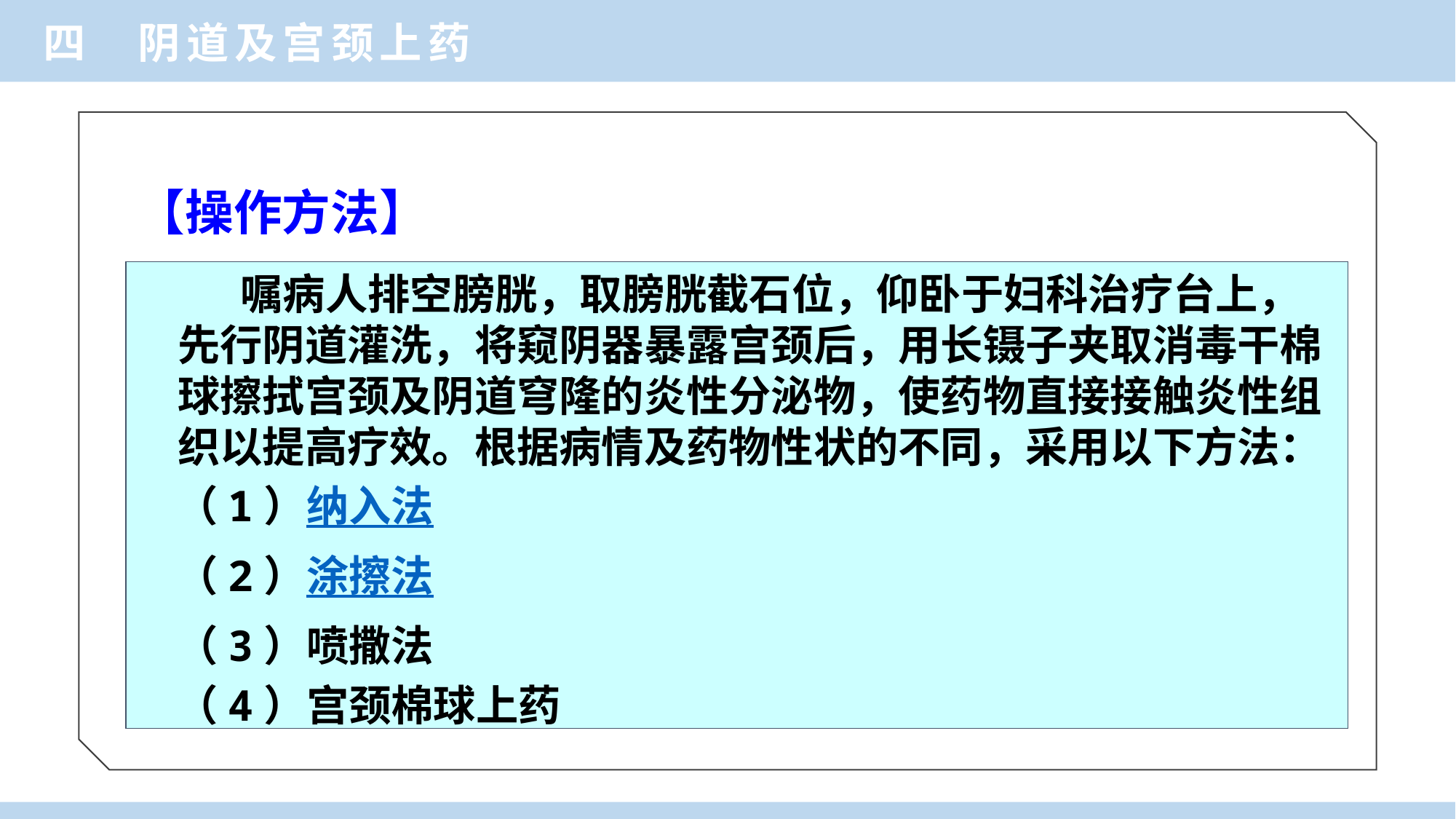

四   阴道及宫颈上药

【操作方法】
                                     嘱病人排空膀胱，取膀胱截石位，仰卧于妇科治疗台上，先行阴道灌洗，将窥阴器暴露宫颈后，用长镊子夹取消毒干棉球擦拭宫颈及阴道穹隆的炎性分泌物，使药物直接接触炎性组织以提高疗效。根据病情及药物性状的不同，采用以下方法：
   （1）纳入法
   （2）涂擦法
   （3）喷撒法
   （4）宫颈棉球上药